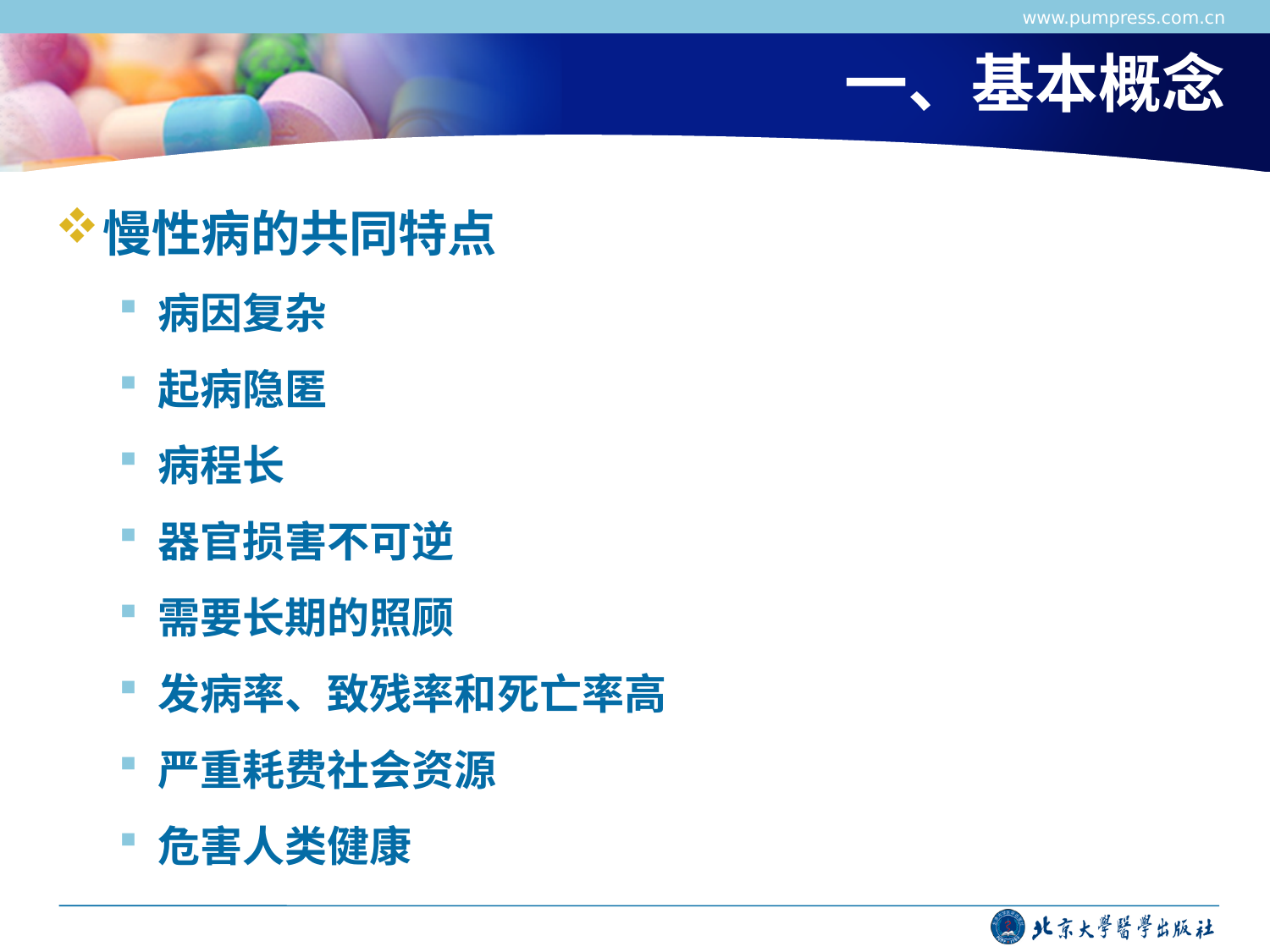

www.pumpress.com.cn
# 一、基本概念
慢性病的共同特点
病因复杂
起病隐匿
病程长
器官损害不可逆
需要长期的照顾
发病率、致残率和死亡率高
严重耗费社会资源
危害人类健康